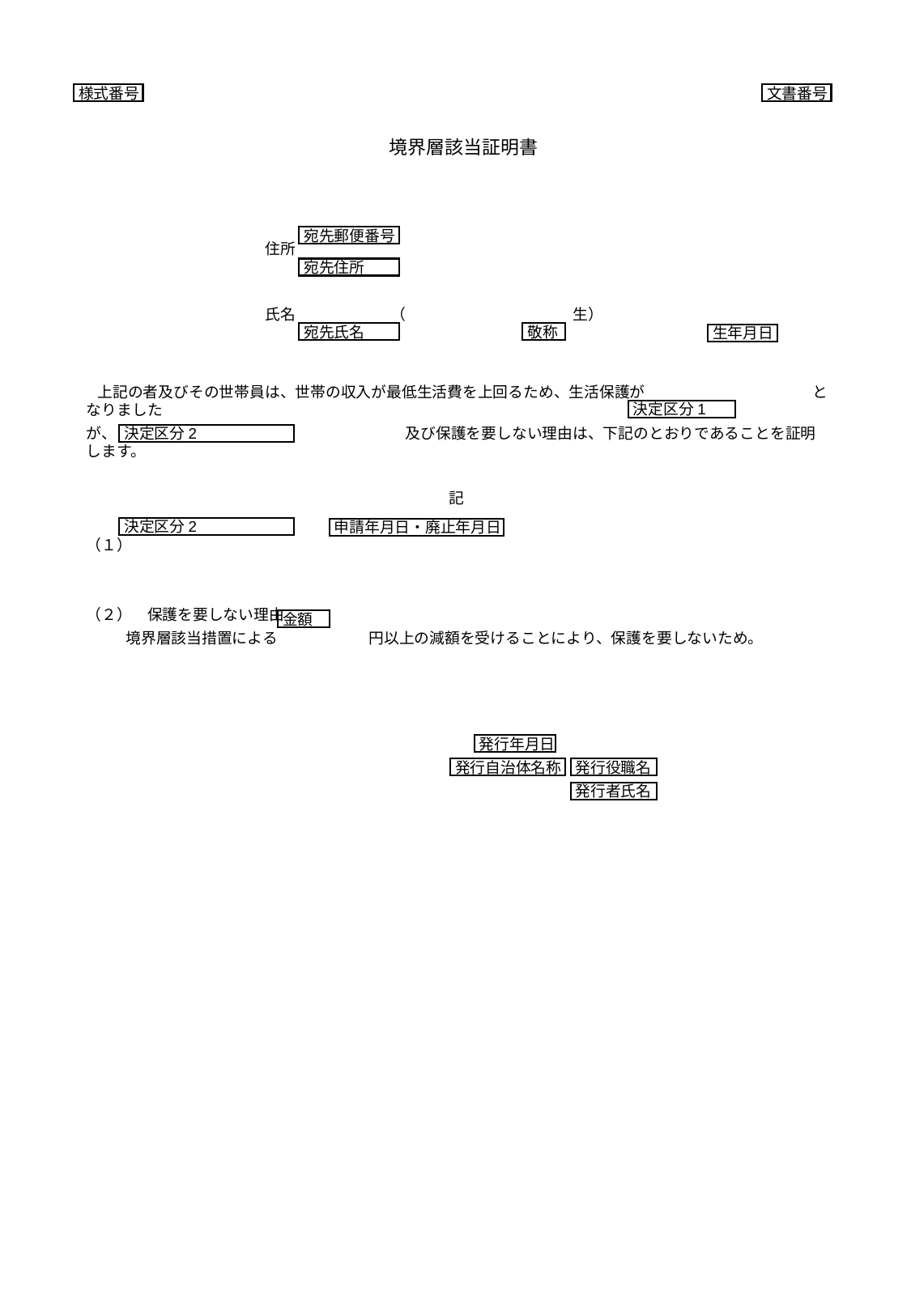

様式番号
文書番号
境界層該当証明書
宛先郵便番号
住所

氏名	　　　　（　　　　　　　　　　　生）

上記の者及びその世帯員は、世帯の収入が最低生活費を上回るため、生活保護が　　　　　　　　　　　となりました
が、　　　　　　　　　　　　　　　　　　　及び保護を要しない理由は、下記のとおりであることを証明します。

記

（１）

（２）　保護を要しない理由
     　 境界層該当措置による　　　　　　円以上の減額を受けることにより、保護を要しないため。

宛先住所
宛先氏名
敬称
生年月日
決定区分1
決定区分2
決定区分2
申請年月日・廃止年月日
金額
発行年月日
発行自治体名称
発行役職名
発行者氏名